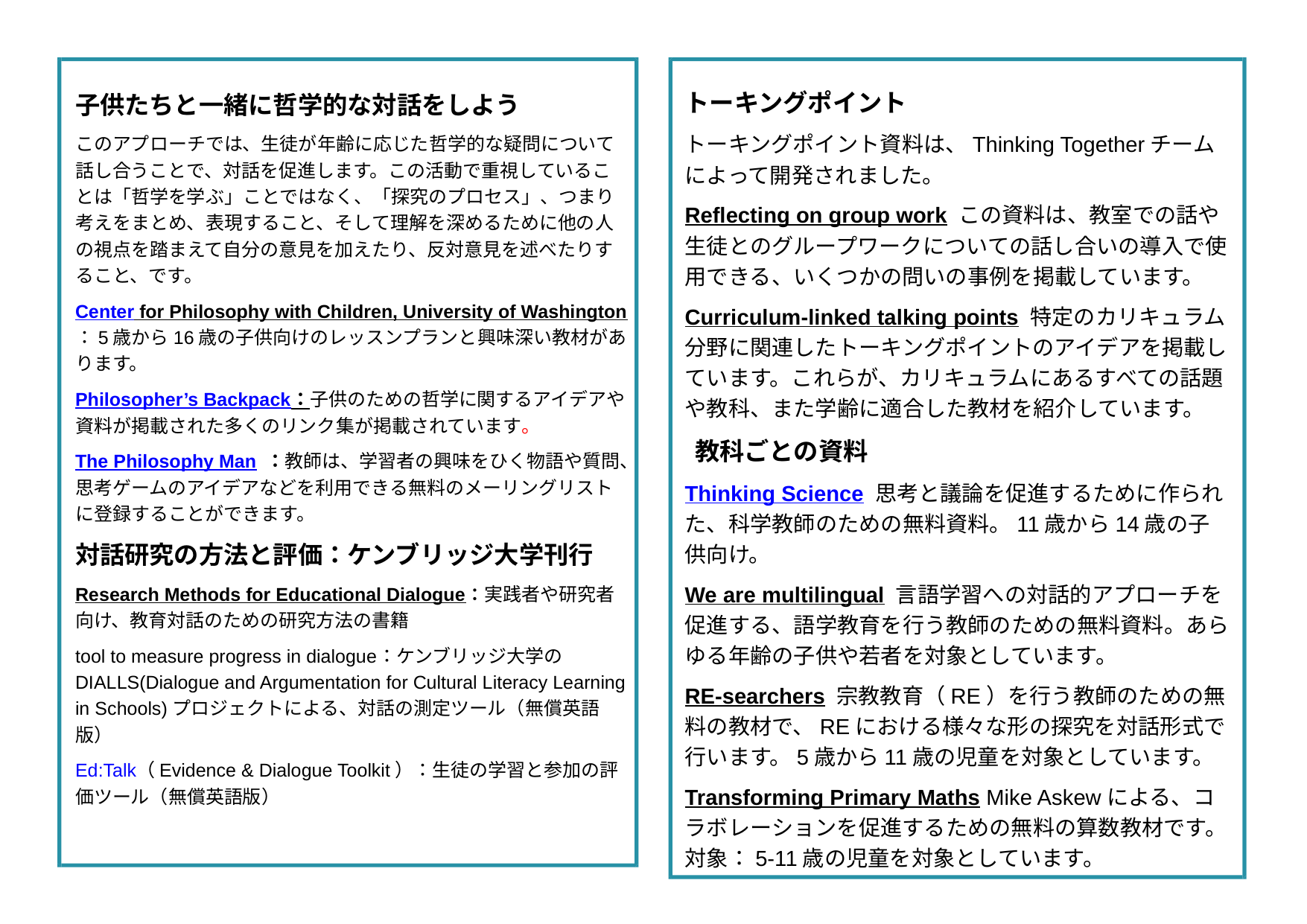

トーキングポイント
トーキングポイント資料は、Thinking Togetherチームによって開発されました。
Reflecting on group work この資料は、教室での話や生徒とのグループワークについての話し合いの導入で使用できる、いくつかの問いの事例を掲載しています。
Curriculum-linked talking points 特定のカリキュラム分野に関連したトーキングポイントのアイデアを掲載しています。これらが、カリキュラムにあるすべての話題や教科、また学齢に適合した教材を紹介しています。
 教科ごとの資料
Thinking Science 思考と議論を促進するために作られた、科学教師のための無料資料。11歳から14歳の子供向け。
We are multilingual 言語学習への対話的アプローチを促進する、語学教育を行う教師のための無料資料。あらゆる年齢の子供や若者を対象としています。
RE-searchers 宗教教育（RE）を行う教師のための無料の教材で、REにおける様々な形の探究を対話形式で行います。5歳から11歳の児童を対象としています。
Transforming Primary Maths Mike Askewによる、コラボレーションを促進するための無料の算数教材です。対象：5-11歳の児童を対象としています。

子供たちと一緒に哲学的な対話をしよう
このアプローチでは、生徒が年齢に応じた哲学的な疑問について話し合うことで、対話を促進します。この活動で重視していることは「哲学を学ぶ」ことではなく、「探究のプロセス」、つまり考えをまとめ、表現すること、そして理解を深めるために他の人の視点を踏まえて自分の意見を加えたり、反対意見を述べたりすること、です。
Center for Philosophy with Children, University of Washington ：5歳から16歳の子供向けのレッスンプランと興味深い教材があります。
Philosopher’s Backpack：子供のための哲学に関するアイデアや資料が掲載された多くのリンク集が掲載されています。
The Philosophy Man ：教師は、学習者の興味をひく物語や質問、思考ゲームのアイデアなどを利用できる無料のメーリングリストに登録することができます。
対話研究の方法と評価：ケンブリッジ大学刊行
Research Methods for Educational Dialogue：実践者や研究者向け、教育対話のための研究方法の書籍
tool to measure progress in dialogue：ケンブリッジ大学のDIALLS(Dialogue and Argumentation for Cultural Literacy Learning in Schools)プロジェクトによる、対話の測定ツール（無償英語版）
Ed:Talk（Evidence & Dialogue Toolkit）：生徒の学習と参加の評価ツール（無償英語版）